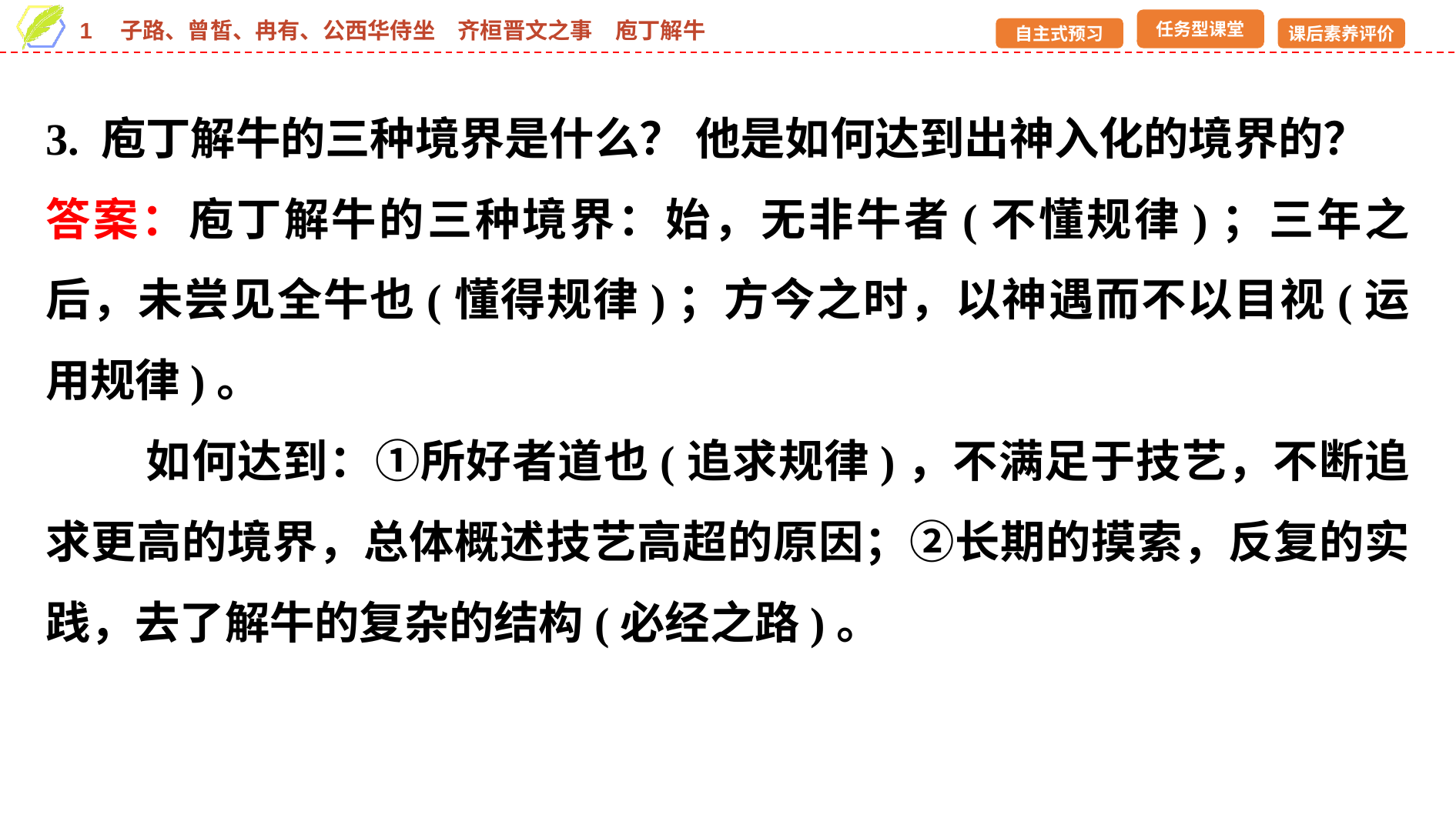

3. 庖丁解牛的三种境界是什么？ 他是如何达到出神入化的境界的？
答案：庖丁解牛的三种境界：始，无非牛者(不懂规律)；三年之后，未尝见全牛也(懂得规律)；方今之时，以神遇而不以目视(运用规律)。
        如何达到：①所好者道也(追求规律)，不满足于技艺，不断追求更高的境界，总体概述技艺高超的原因；②长期的摸索，反复的实践，去了解牛的复杂的结构(必经之路)。